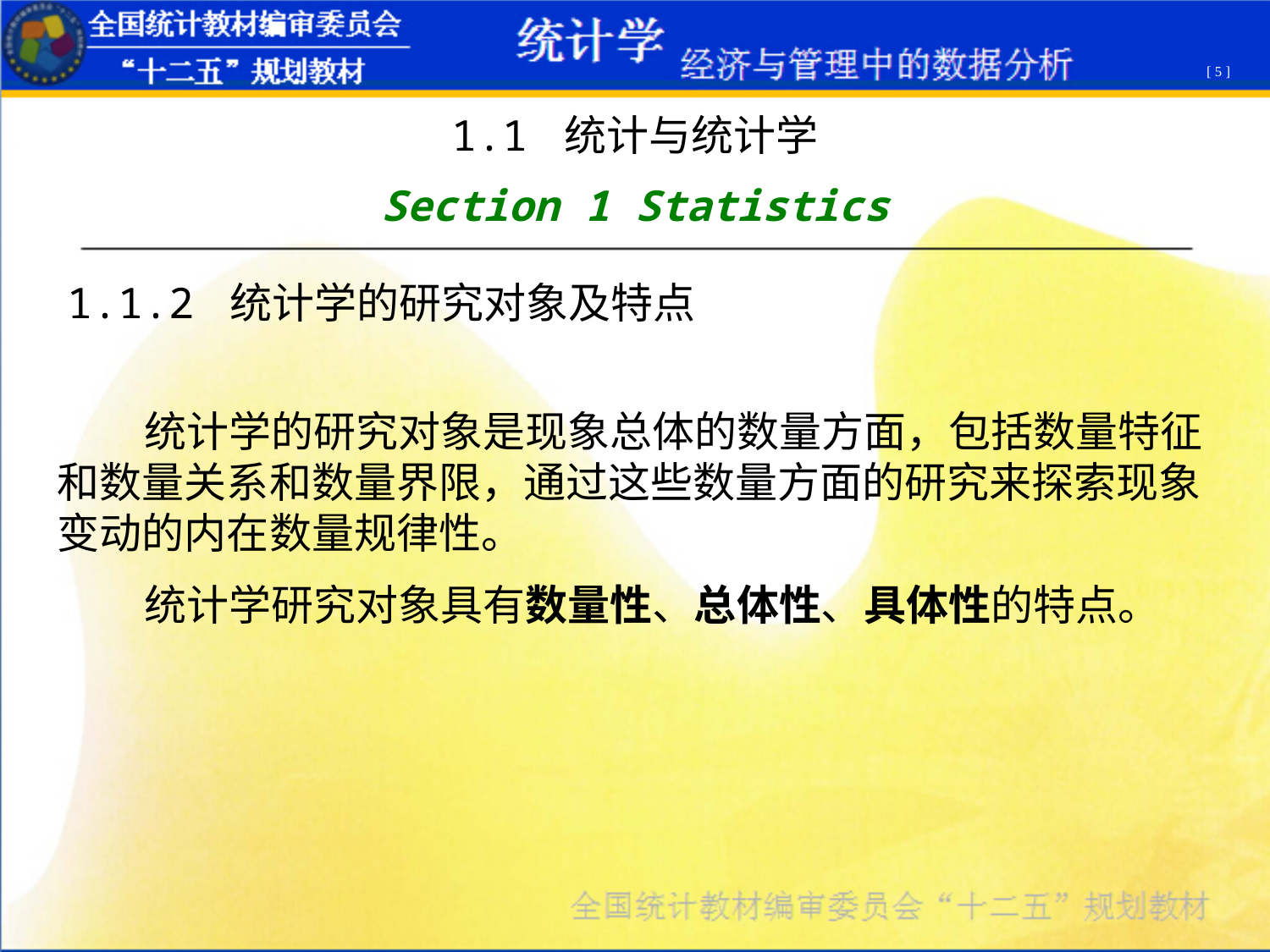

[ 5 ]
1.1 统计与统计学
Section 1 Statistics
1.1.2 统计学的研究对象及特点
        统计学的研究对象是现象总体的数量方面，包括数量特征和数量关系和数量界限，通过这些数量方面的研究来探索现象变动的内在数量规律性。
        统计学研究对象具有数量性、总体性、具体性的特点。